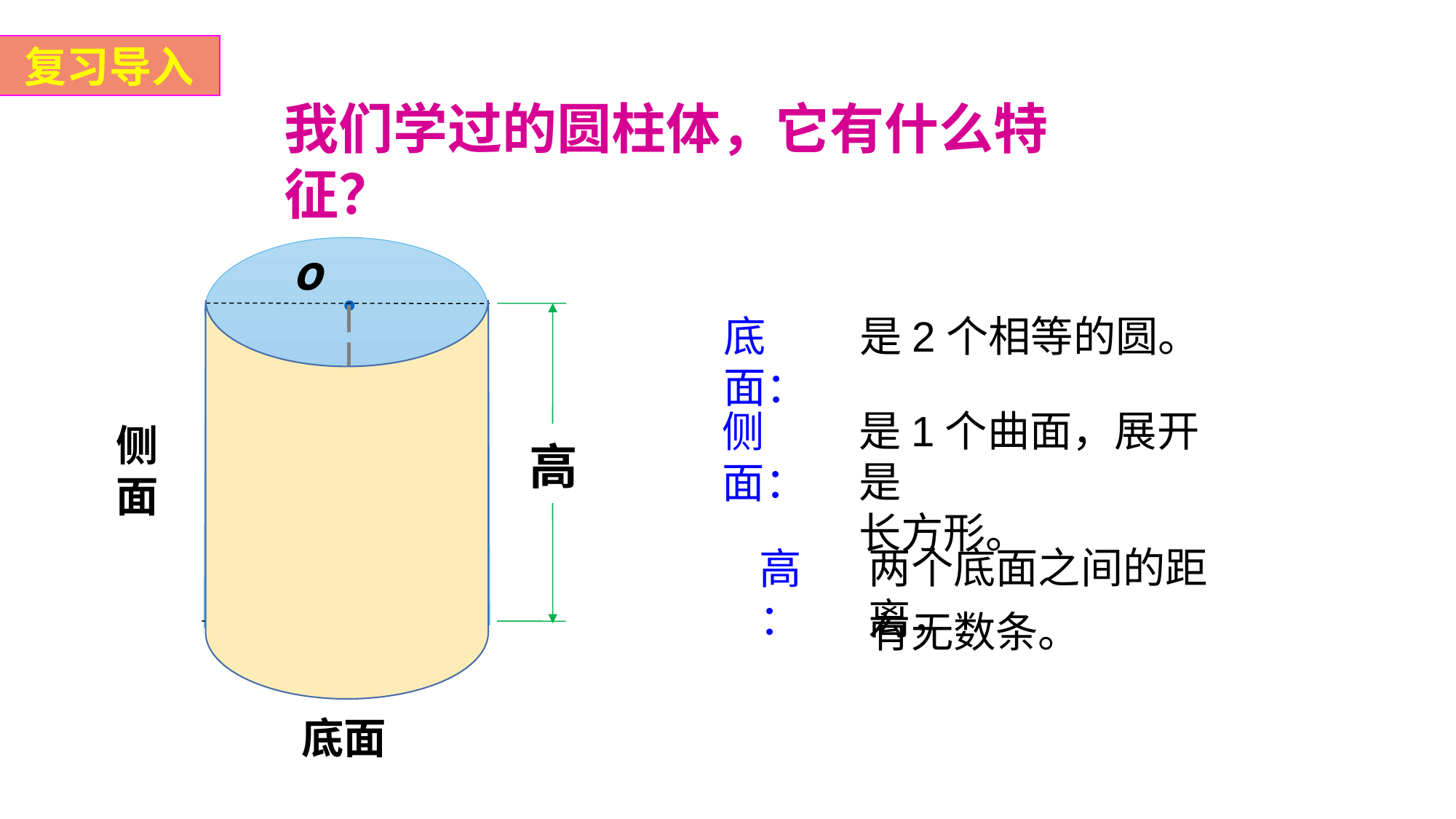

复习导入

我们学过的圆柱体，它有什么特征？
o

底面：
是2个相等的圆。

是1个曲面，展开是
长方形。
侧面：
侧面
高

两个底面之间的距离，
高：

o
有无数条。

底面
4